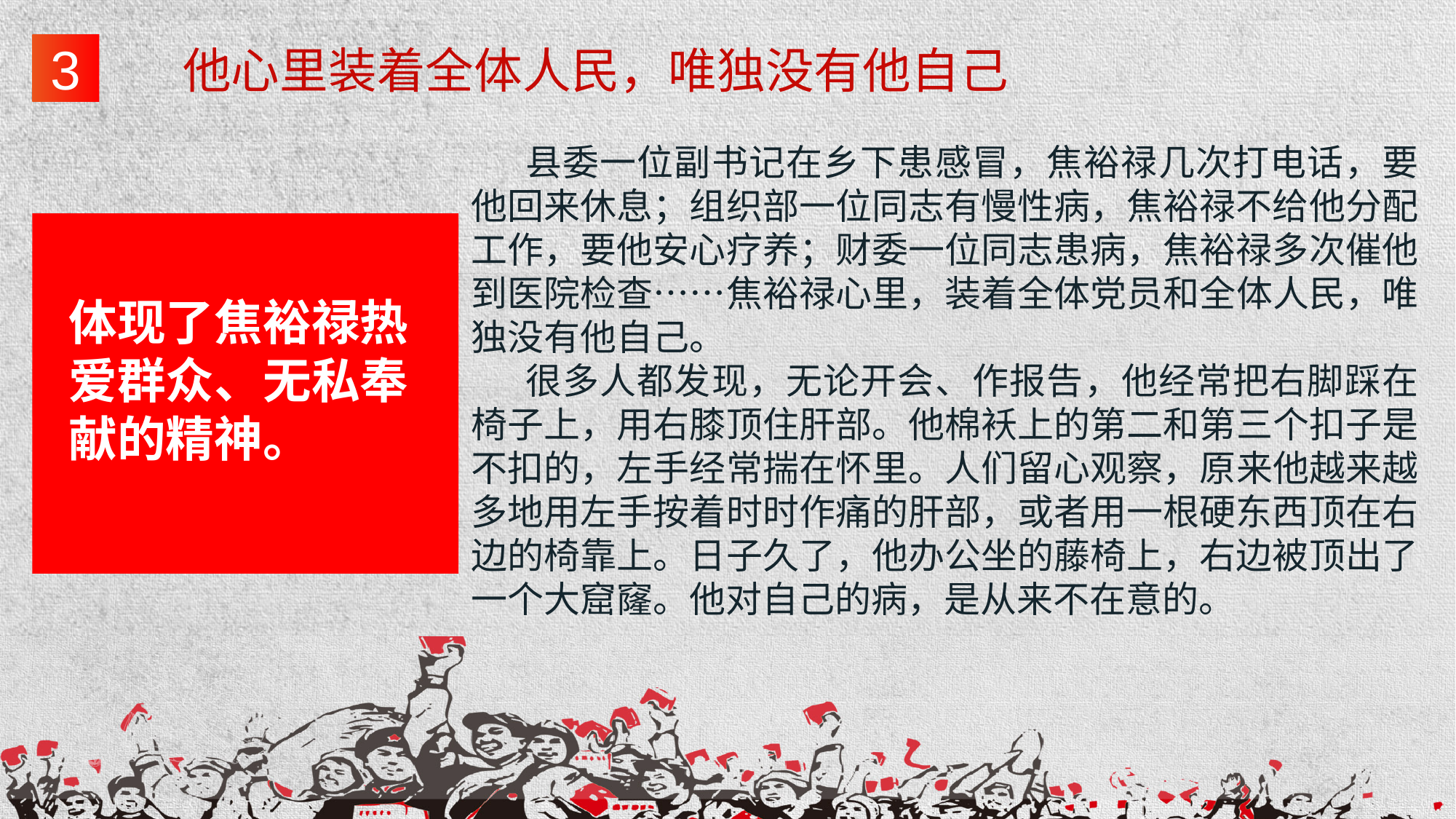

3
他心里装着全体人民，唯独没有他自己
县委一位副书记在乡下患感冒，焦裕禄几次打电话，要他回来休息；组织部一位同志有慢性病，焦裕禄不给他分配工作，要他安心疗养；财委一位同志患病，焦裕禄多次催他到医院检查……焦裕禄心里，装着全体党员和全体人民，唯独没有他自己。
很多人都发现，无论开会、作报告，他经常把右脚踩在椅子上，用右膝顶住肝部。他棉袄上的第二和第三个扣子是不扣的，左手经常揣在怀里。人们留心观察，原来他越来越多地用左手按着时时作痛的肝部，或者用一根硬东西顶在右边的椅靠上。日子久了，他办公坐的藤椅上，右边被顶出了一个大窟窿。他对自己的病，是从来不在意的。

体现了焦裕禄热爱群众、无私奉献的精神。